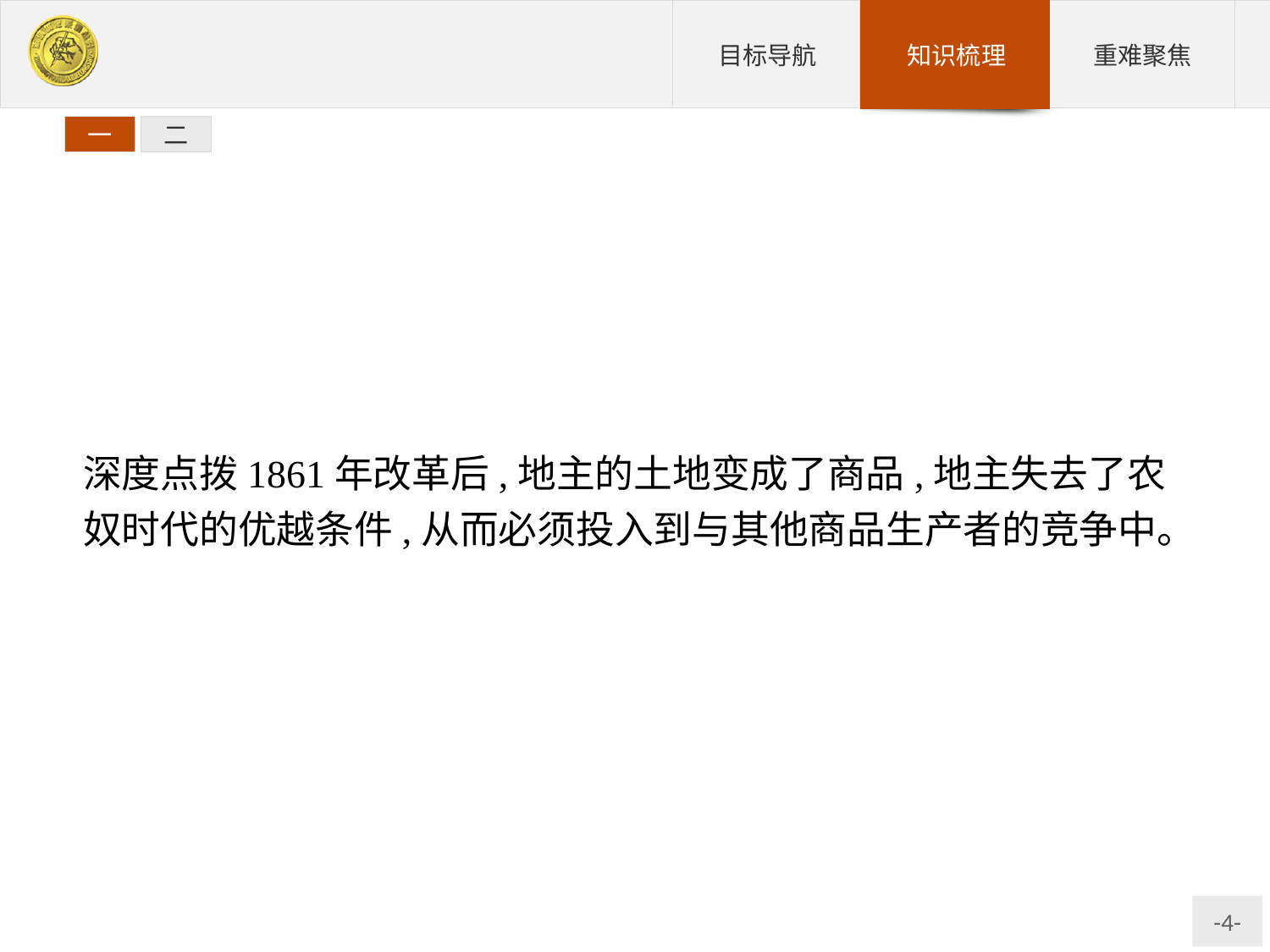

一
二
深度点拨1861年改革后,地主的土地变成了商品,地主失去了农奴时代的优越条件,从而必须投入到与其他商品生产者的竞争中。